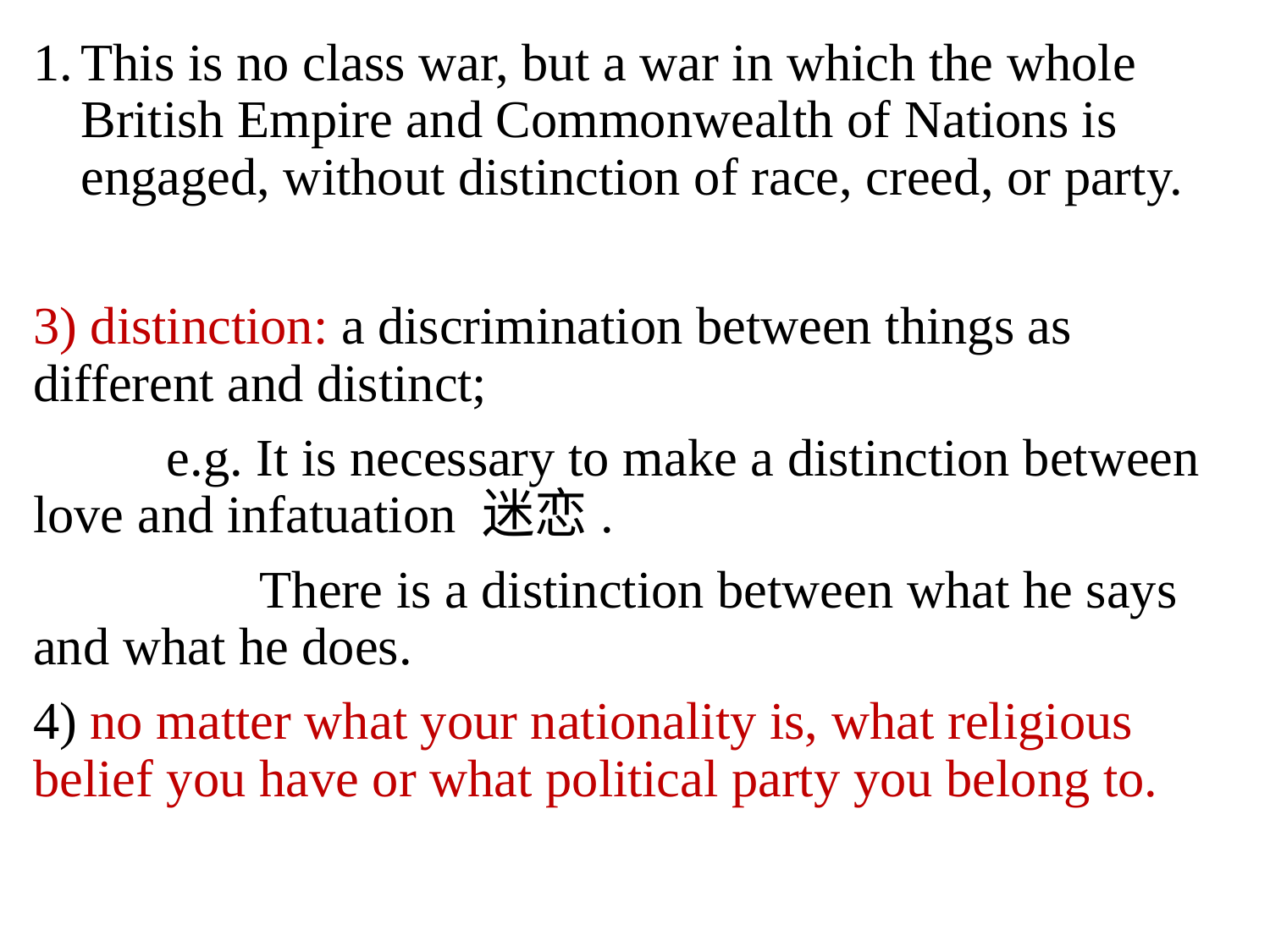

This is no class war, but a war in which the whole British Empire and Commonwealth of Nations is engaged, without distinction of race, creed, or party.

3) distinction: a discrimination between things as different and distinct;
          e.g. It is necessary to make a distinction between love and infatuation 迷恋.
                 There is a distinction between what he says and what he does.
4) no matter what your nationality is, what religious belief you have or what political party you belong to.